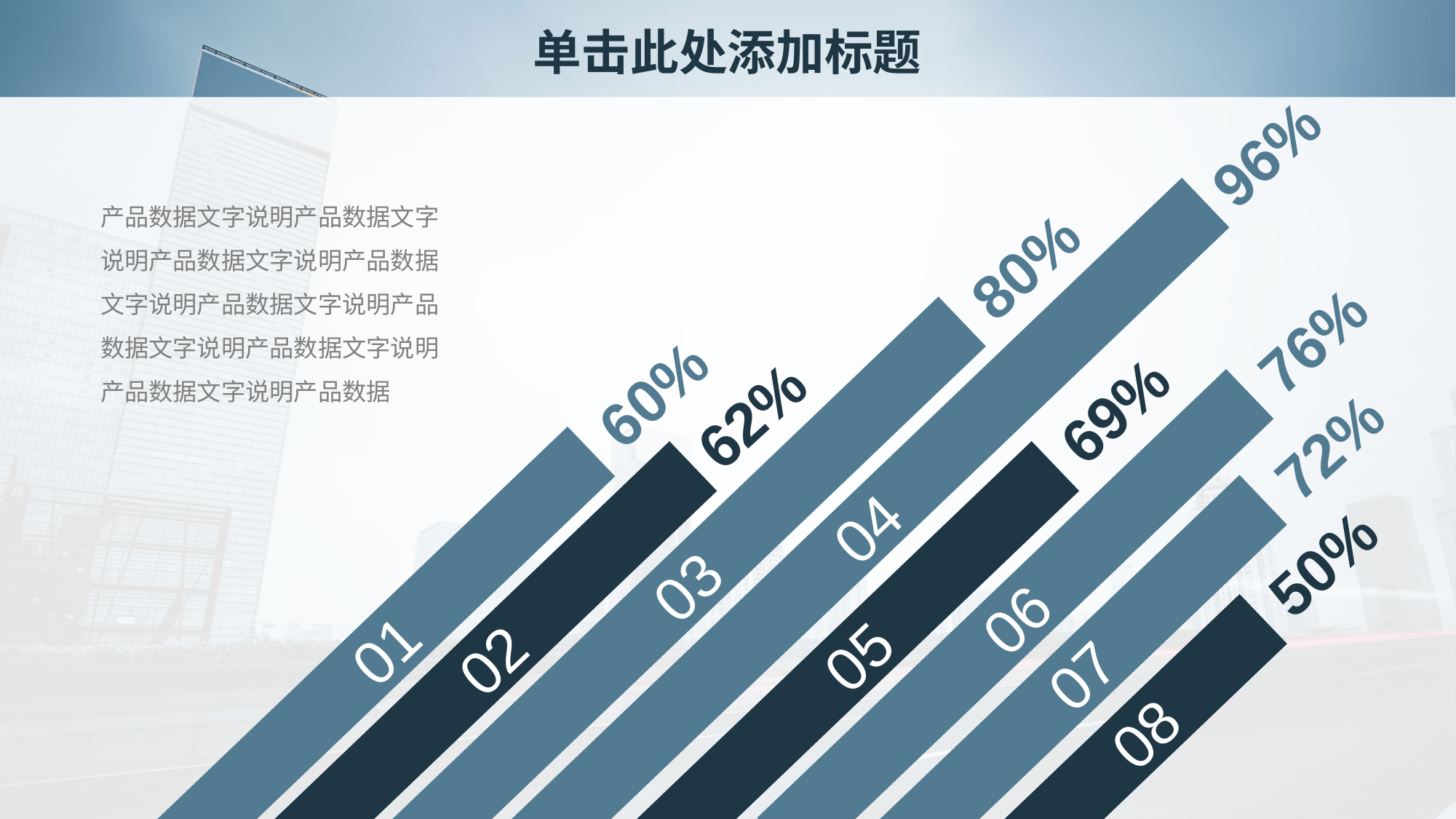

# 单击此处添加标题
96%
04
产品数据文字说明产品数据文字说明产品数据文字说明产品数据文字说明产品数据文字说明产品数据文字说明产品数据文字说明产品数据文字说明产品数据
80%
03
76%
06
60%
01
69%
05
62%
02
72%
07
50%
08